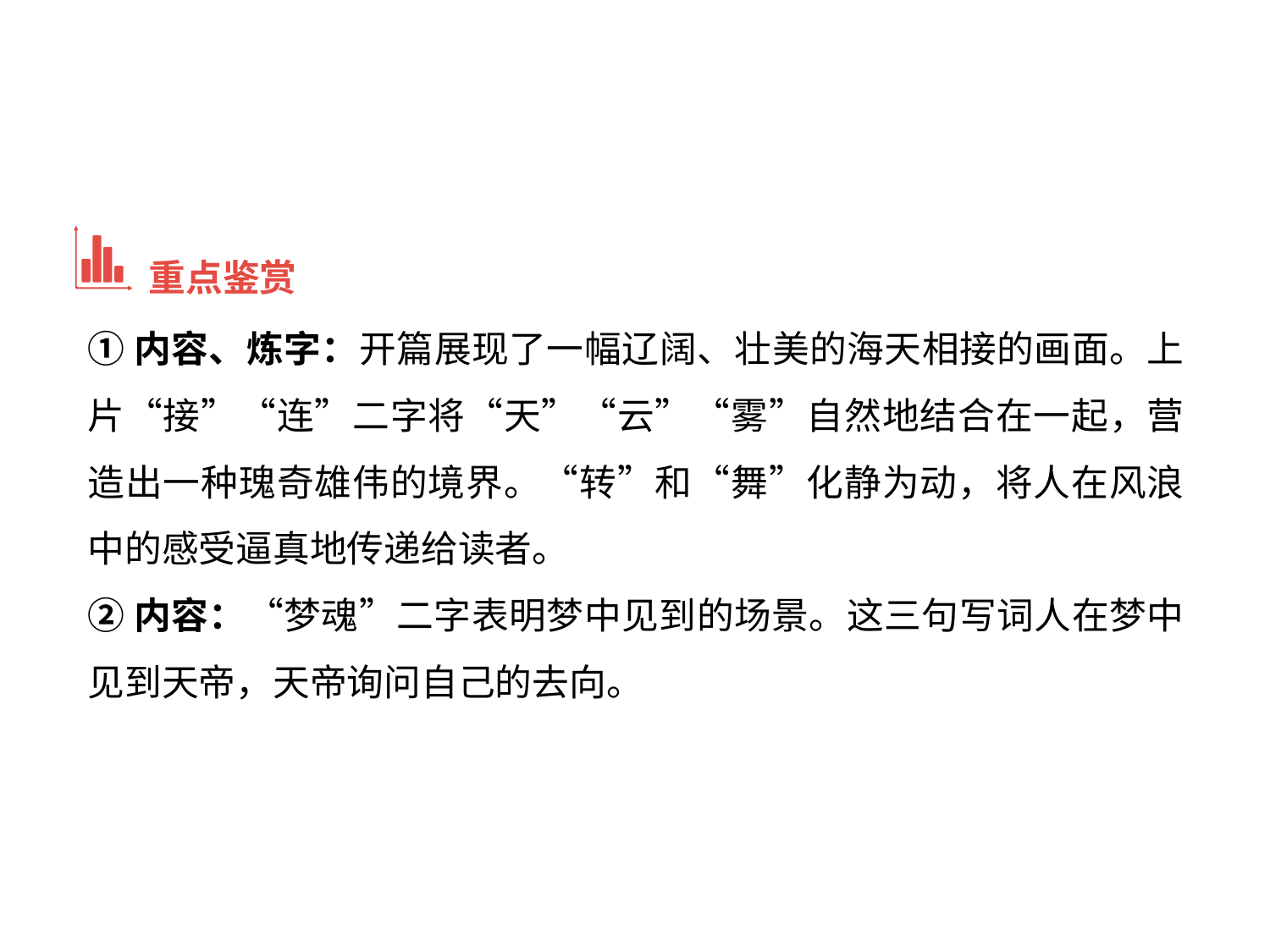

重点鉴赏
①内容、炼字：开篇展现了一幅辽阔、壮美的海天相接的画面。上片“接”“连”二字将“天”“云”“雾”自然地结合在一起，营造出一种瑰奇雄伟的境界。“转”和“舞”化静为动，将人在风浪中的感受逼真地传递给读者。
②内容：“梦魂”二字表明梦中见到的场景。这三句写词人在梦中见到天帝，天帝询问自己的去向。